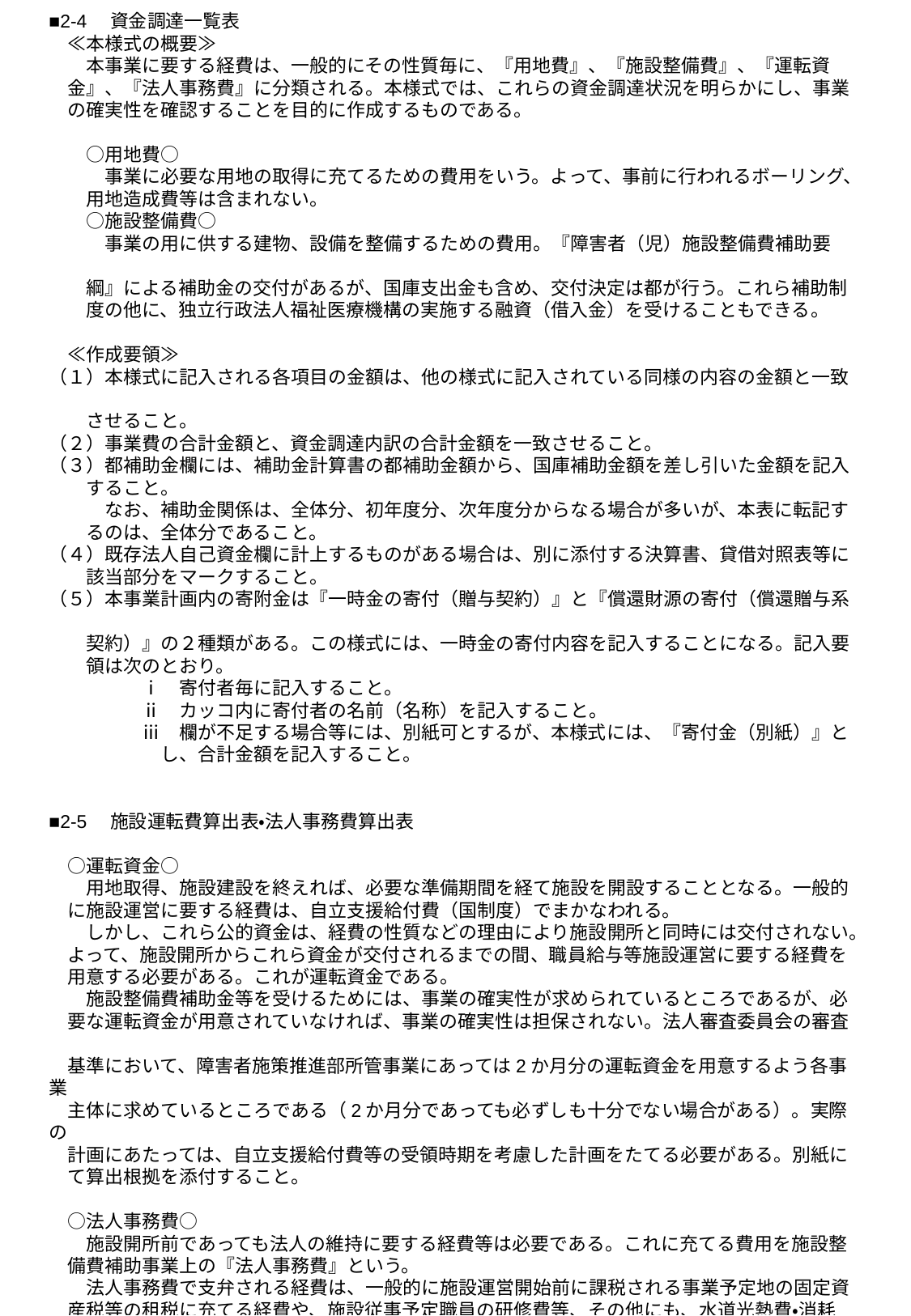

■2-4　資金調達一覧表
　≪本様式の概要≫
　　本事業に要する経費は、一般的にその性質毎に、『用地費』、『施設整備費』、『運転資
　金』、『法人事務費』に分類される。本様式では、これらの資金調達状況を明らかにし、事業
　の確実性を確認することを目的に作成するものである。

　　○用地費○
　　　事業に必要な用地の取得に充てるための費用をいう。よって、事前に行われるボーリング、
　　用地造成費等は含まれない。
　　○施設整備費○
　　　事業の用に供する建物、設備を整備するための費用。『障害者（児）施設整備費補助要
　　綱』による補助金の交付があるが、国庫支出金も含め、交付決定は都が行う。これら補助制
　　度の他に、独立行政法人福祉医療機構の実施する融資（借入金）を受けることもできる。

　≪作成要領≫
（１）本様式に記入される各項目の金額は、他の様式に記入されている同様の内容の金額と一致
　　させること。
（２）事業費の合計金額と、資金調達内訳の合計金額を一致させること。
（３）都補助金欄には、補助金計算書の都補助金額から、国庫補助金額を差し引いた金額を記入
　　すること。
　　　なお、補助金関係は、全体分、初年度分、次年度分からなる場合が多いが、本表に転記す
　　るのは、全体分であること。
（４）既存法人自己資金欄に計上するものがある場合は、別に添付する決算書、貸借対照表等に
　　該当部分をマークすること。
（５）本事業計画内の寄附金は『一時金の寄付（贈与契約）』と『償還財源の寄付（償還贈与系
　　契約）』の２種類がある。この様式には、一時金の寄付内容を記入することになる。記入要
　　領は次のとおり。
　　　　　ⅰ　寄付者毎に記入すること。
　　　　　ⅱ　カッコ内に寄付者の名前（名称）を記入すること。
　　　　　ⅲ　欄が不足する場合等には、別紙可とするが、本様式には、『寄付金（別紙）』と
　　　　　　し、合計金額を記入すること。

■2-5　施設運転費算出表・法人事務費算出表

　○運転資金○
　　用地取得、施設建設を終えれば、必要な準備期間を経て施設を開設することとなる。一般的
　に施設運営に要する経費は、自立支援給付費（国制度）でまかなわれる。
　　しかし、これら公的資金は、経費の性質などの理由により施設開所と同時には交付されない。
　よって、施設開所からこれら資金が交付されるまでの間、職員給与等施設運営に要する経費を
　用意する必要がある。これが運転資金である。
　　施設整備費補助金等を受けるためには、事業の確実性が求められているところであるが、必
　要な運転資金が用意されていなければ、事業の確実性は担保されない。法人審査委員会の審査
　基準において、障害者施策推進部所管事業にあっては2か月分の運転資金を用意するよう各事業
　主体に求めているところである（2か月分であっても必ずしも十分でない場合がある）。実際の
　計画にあたっては、自立支援給付費等の受領時期を考慮した計画をたてる必要がある。別紙に
　て算出根拠を添付すること。

　○法人事務費○
　　施設開所前であっても法人の維持に要する経費等は必要である。これに充てる費用を施設整
　備費補助事業上の『法人事務費』という。
　　法人事務費で支弁される経費は、一般的に施設運営開始前に課税される事業予定地の固定資
　産税等の租税に充てる経費や、施設従事予定職員の研修費等、その他にも、水道光熱費・消耗
　品費・人件費等が考えられる。
　　法人審査委員会審査基準では、この法人事務費を100万円以上用意することを求めているが、必要な額は事業地や事業規模で異なってくる。よって、計画にあたっては、審査基準を満たすこととあわせ、実際に要する経費（施設維持費他）を試算したうえで必要経費を用意することが必要である。